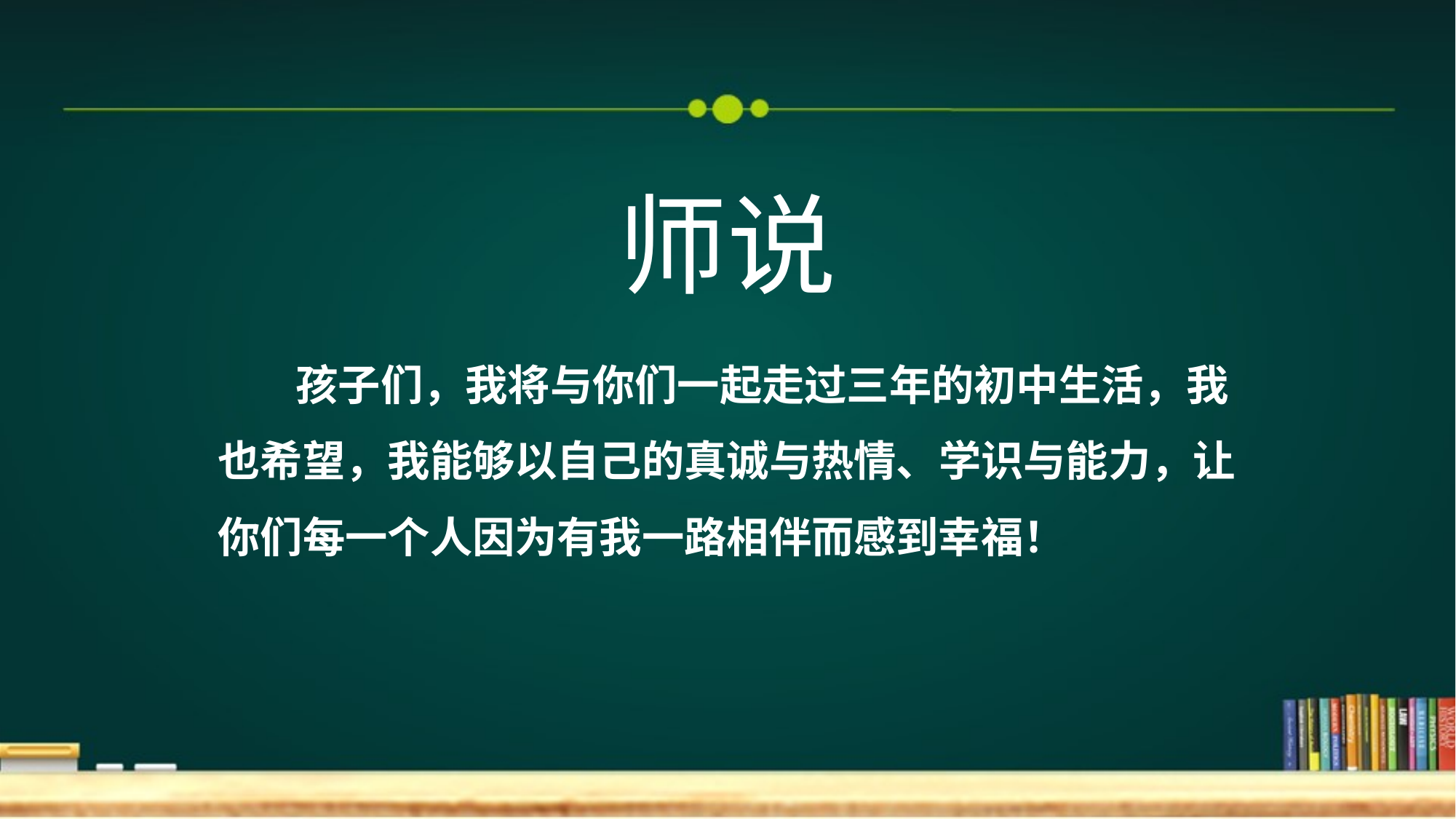

师说
       孩子们，我将与你们一起走过三年的初中生活，我也希望，我能够以自己的真诚与热情、学识与能力，让你们每一个人因为有我一路相伴而感到幸福！